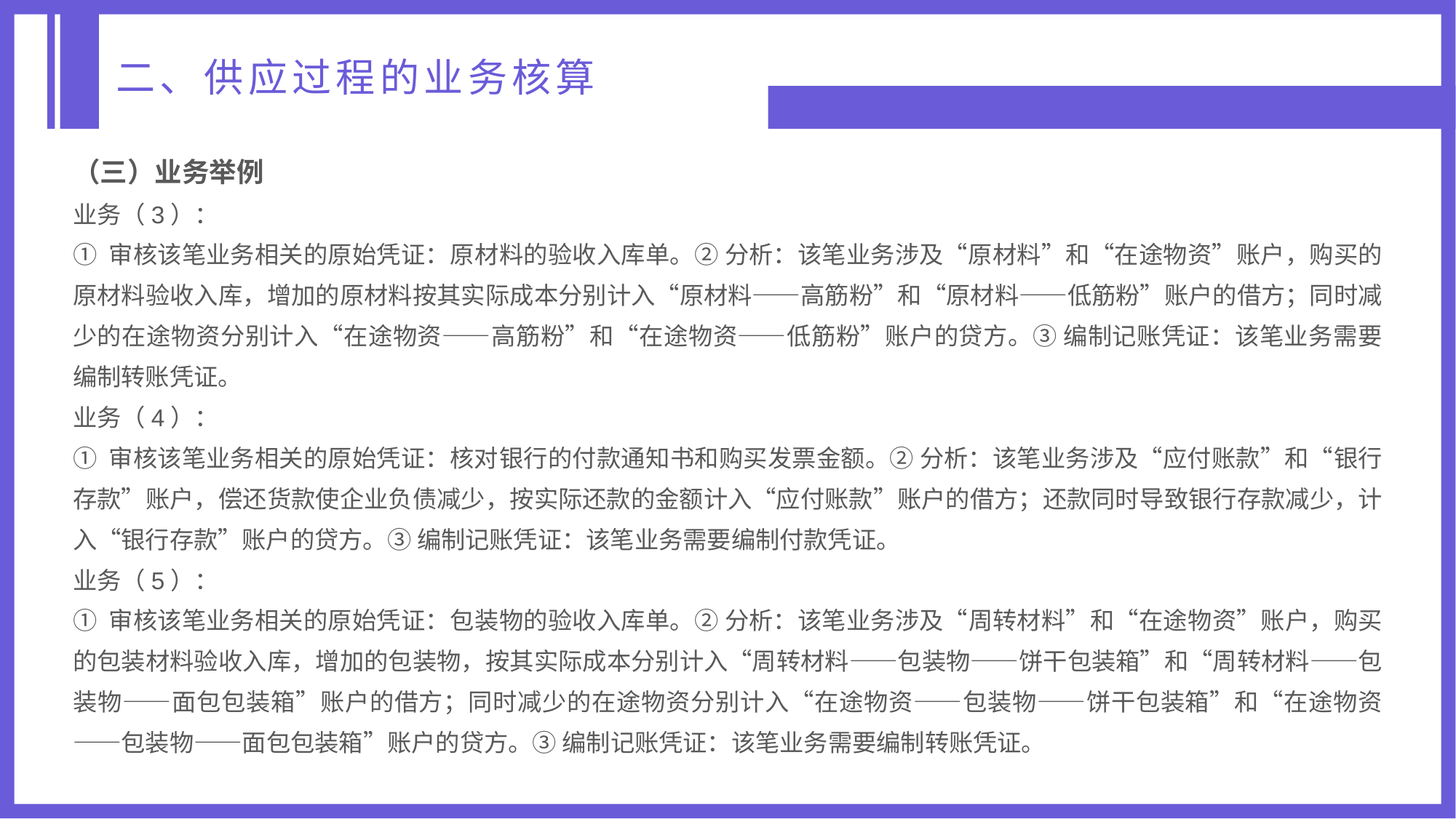

二、供应过程的业务核算
（三）业务举例
业务（3）：
① 审核该笔业务相关的原始凭证：原材料的验收入库单。② 分析：该笔业务涉及“原材料”和“在途物资”账户，购买的原材料验收入库，增加的原材料按其实际成本分别计入“原材料——高筋粉”和“原材料——低筋粉”账户的借方；同时减少的在途物资分别计入“在途物资——高筋粉”和“在途物资——低筋粉”账户的贷方。③ 编制记账凭证：该笔业务需要编制转账凭证。
业务（4）：
① 审核该笔业务相关的原始凭证：核对银行的付款通知书和购买发票金额。② 分析：该笔业务涉及“应付账款”和“银行存款”账户，偿还货款使企业负债减少，按实际还款的金额计入“应付账款”账户的借方；还款同时导致银行存款减少，计入“银行存款”账户的贷方。③ 编制记账凭证：该笔业务需要编制付款凭证。
业务（5）：
① 审核该笔业务相关的原始凭证：包装物的验收入库单。② 分析：该笔业务涉及“周转材料”和“在途物资”账户，购买的包装材料验收入库，增加的包装物，按其实际成本分别计入“周转材料——包装物——饼干包装箱”和“周转材料——包装物——面包包装箱”账户的借方；同时减少的在途物资分别计入“在途物资——包装物——饼干包装箱”和“在途物资——包装物——面包包装箱”账户的贷方。③ 编制记账凭证：该笔业务需要编制转账凭证。